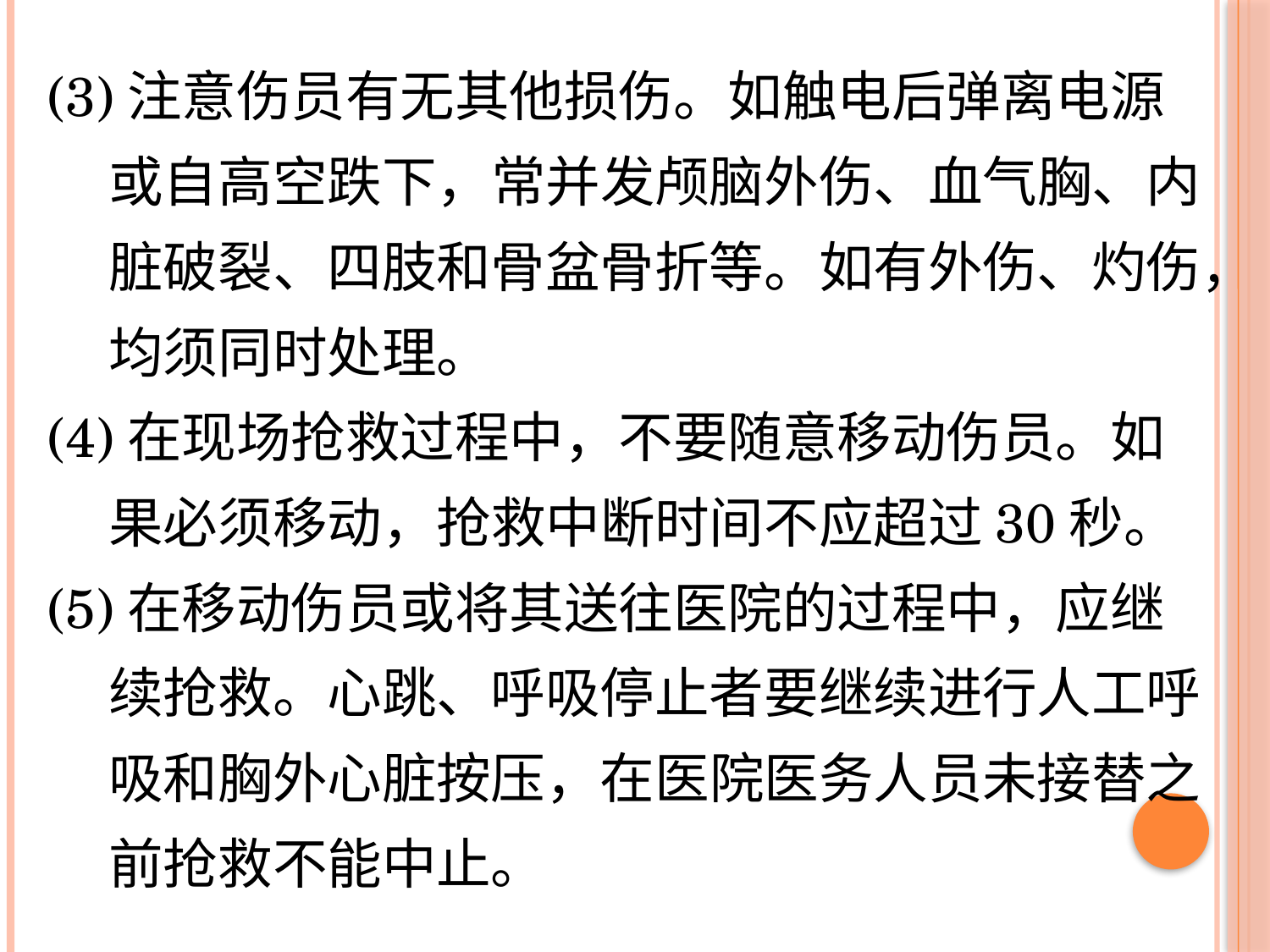

(3)注意伤员有无其他损伤。如触电后弹离电源或自高空跌下，常并发颅脑外伤、血气胸、内脏破裂、四肢和骨盆骨折等。如有外伤、灼伤，均须同时处理。
(4)在现场抢救过程中，不要随意移动伤员。如果必须移动，抢救中断时间不应超过30秒。
(5)在移动伤员或将其送往医院的过程中，应继续抢救。心跳、呼吸停止者要继续进行人工呼吸和胸外心脏按压，在医院医务人员未接替之前抢救不能中止。